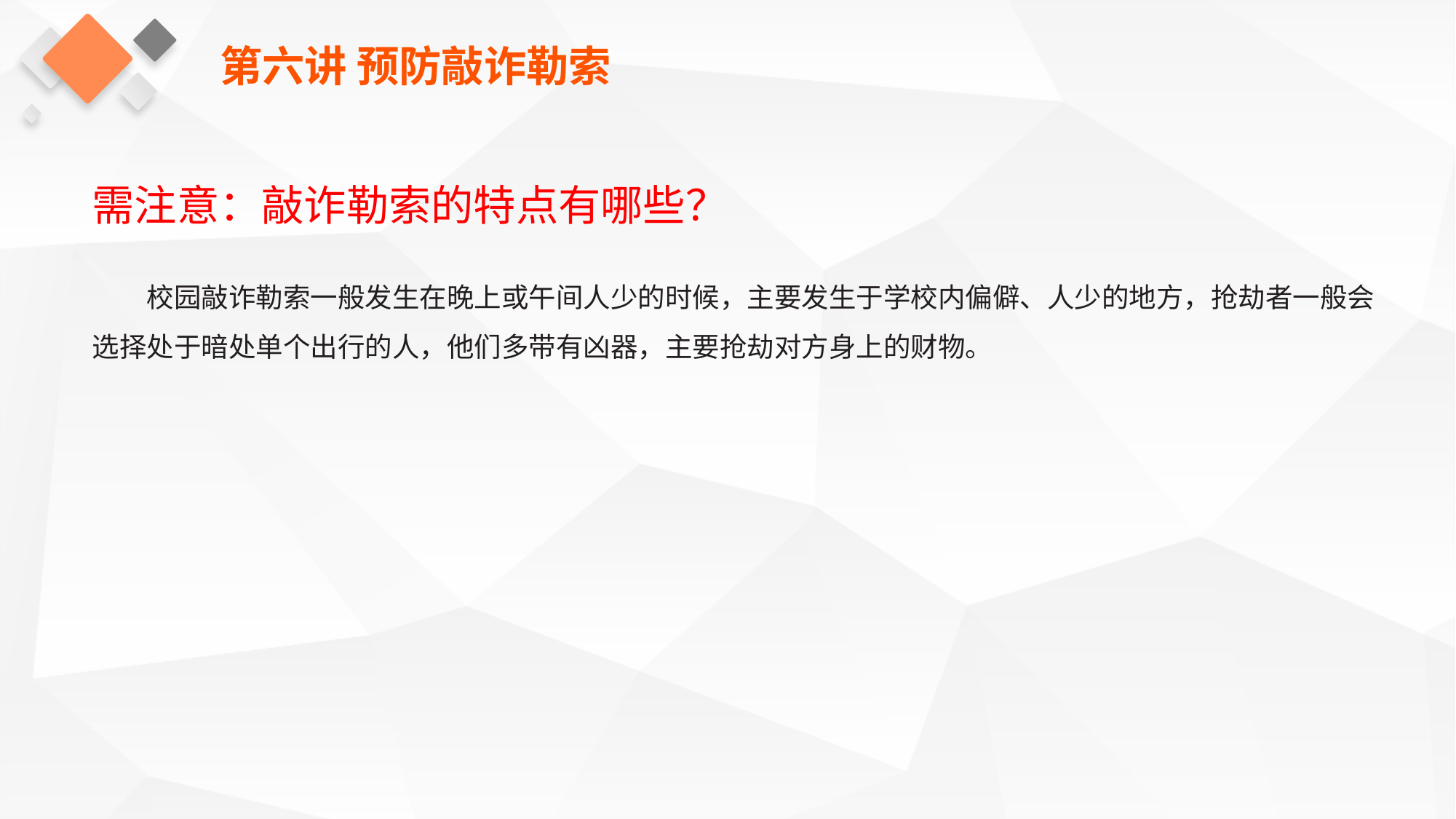

第六讲 预防敲诈勒索
需注意：敲诈勒索的特点有哪些？
校园敲诈勒索一般发生在晚上或午间人少的时候，主要发生于学校内偏僻、人少的地方，抢劫者一般会选择处于暗处单个出行的人，他们多带有凶器，主要抢劫对方身上的财物。